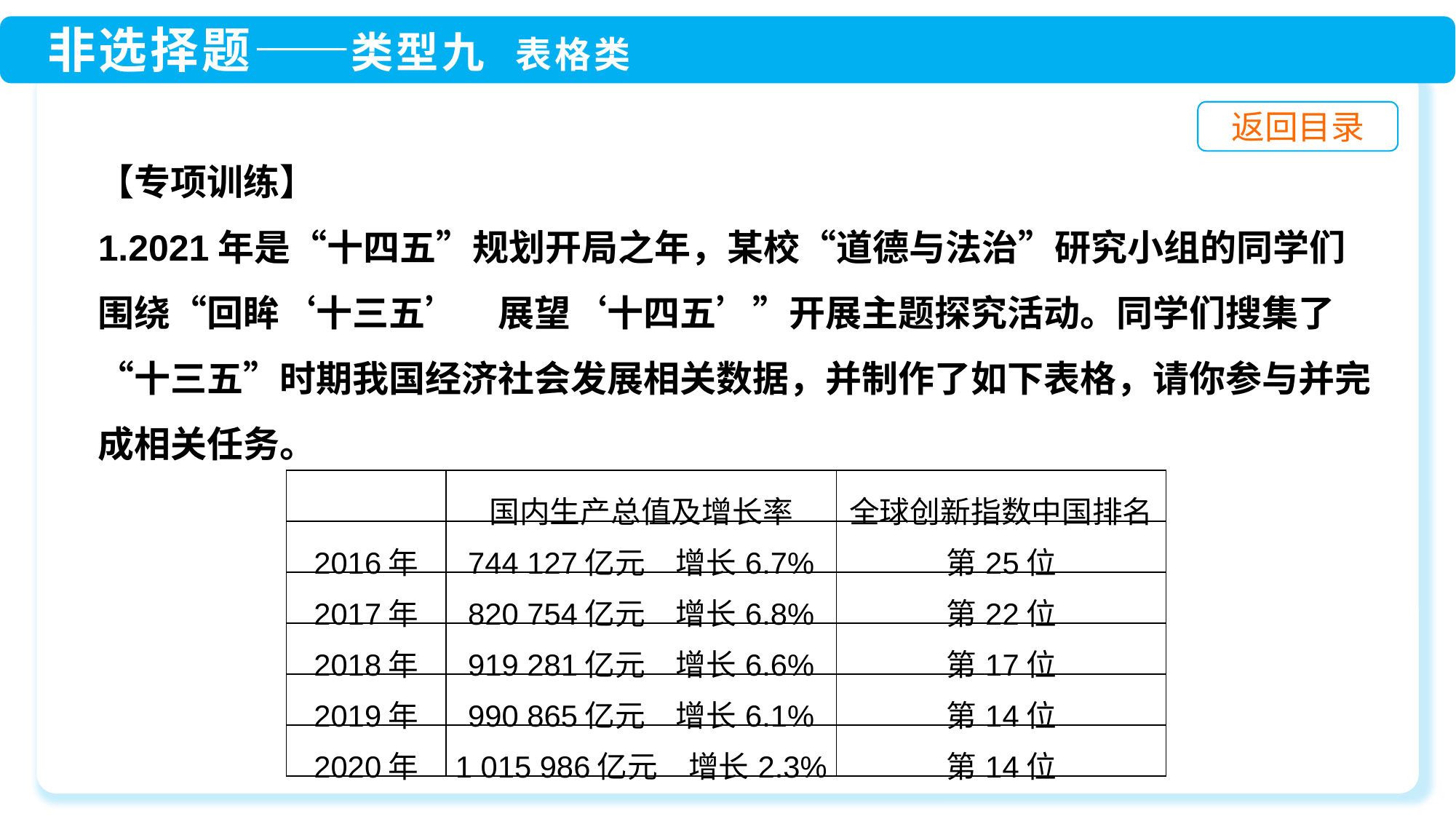

【专项训练】
1.2021年是“十四五”规划开局之年，某校“道德与法治”研究小组的同学们围绕“回眸‘十三五’　展望‘十四五’”开展主题探究活动。同学们搜集了“十三五”时期我国经济社会发展相关数据，并制作了如下表格，请你参与并完成相关任务。

|  | 国内生产总值及增长率 | 全球创新指数中国排名 |
| --- | --- | --- |
| 2016年 | 744 127亿元　增长6.7% | 第25位 |
| 2017年 | 820 754亿元　增长6.8% | 第22位 |
| 2018年 | 919 281亿元　增长6.6% | 第17位 |
| 2019年 | 990 865亿元　增长6.1% | 第14位 |
| 2020年 | 1 015 986亿元　增长2.3% | 第14位 |